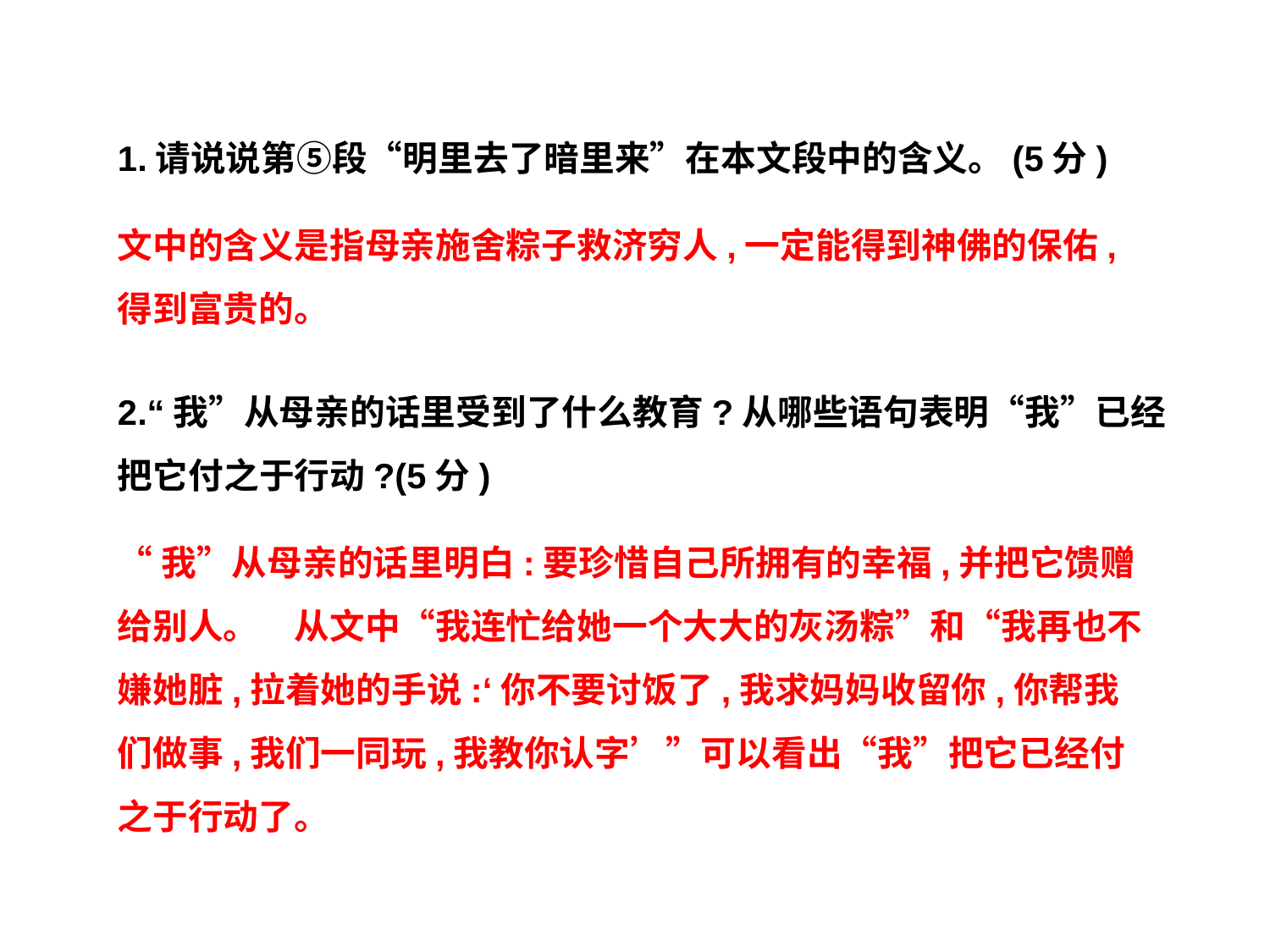

1.请说说第⑤段“明里去了暗里来”在本文段中的含义。(5分)

2.“我”从母亲的话里受到了什么教育?从哪些语句表明“我”已经把它付之于行动?(5分)

文中的含义是指母亲施舍粽子救济穷人,一定能得到神佛的保佑,得到富贵的。

“我”从母亲的话里明白:要珍惜自己所拥有的幸福,并把它馈赠给别人。　从文中“我连忙给她一个大大的灰汤粽”和“我再也不嫌她脏,拉着她的手说:‘你不要讨饭了,我求妈妈收留你,你帮我们做事,我们一同玩,我教你认字’”可以看出“我”把它已经付之于行动了。